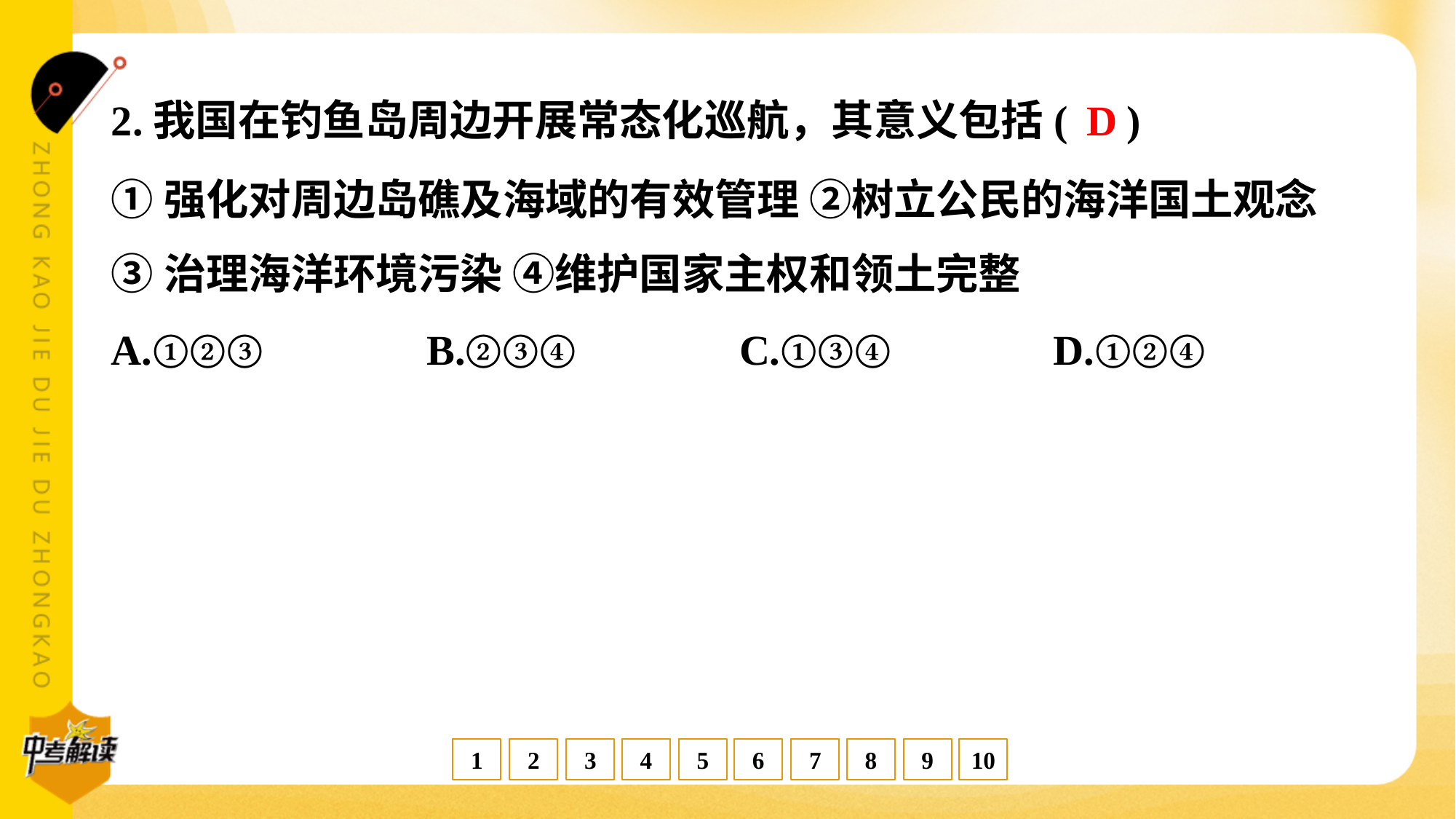

D
2.我国在钓鱼岛周边开展常态化巡航，其意义包括(     )
①强化对周边岛礁及海域的有效管理 ②树立公民的海洋国土观念
③治理海洋环境污染 ④维护国家主权和领土完整
A.①②③	B.②③④	C.①③④	D.①②④